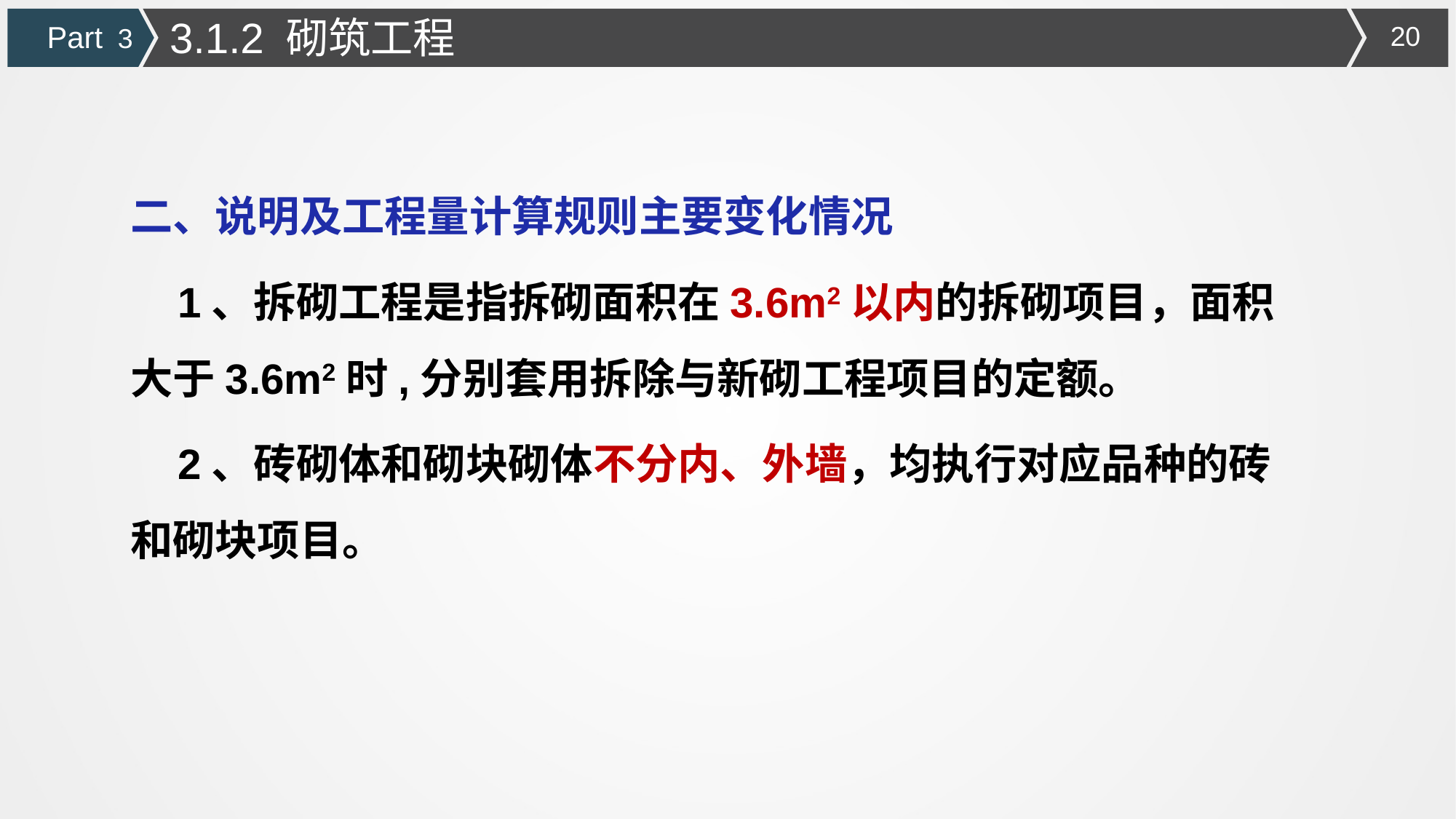

3.1.2 砌筑工程
Part  3
二、说明及工程量计算规则主要变化情况
    1、拆砌工程是指拆砌面积在3.6m2以内的拆砌项目，面积大于3.6m2时,分别套用拆除与新砌工程项目的定额。
    2、砖砌体和砌块砌体不分内、外墙，均执行对应品种的砖和砌块项目。